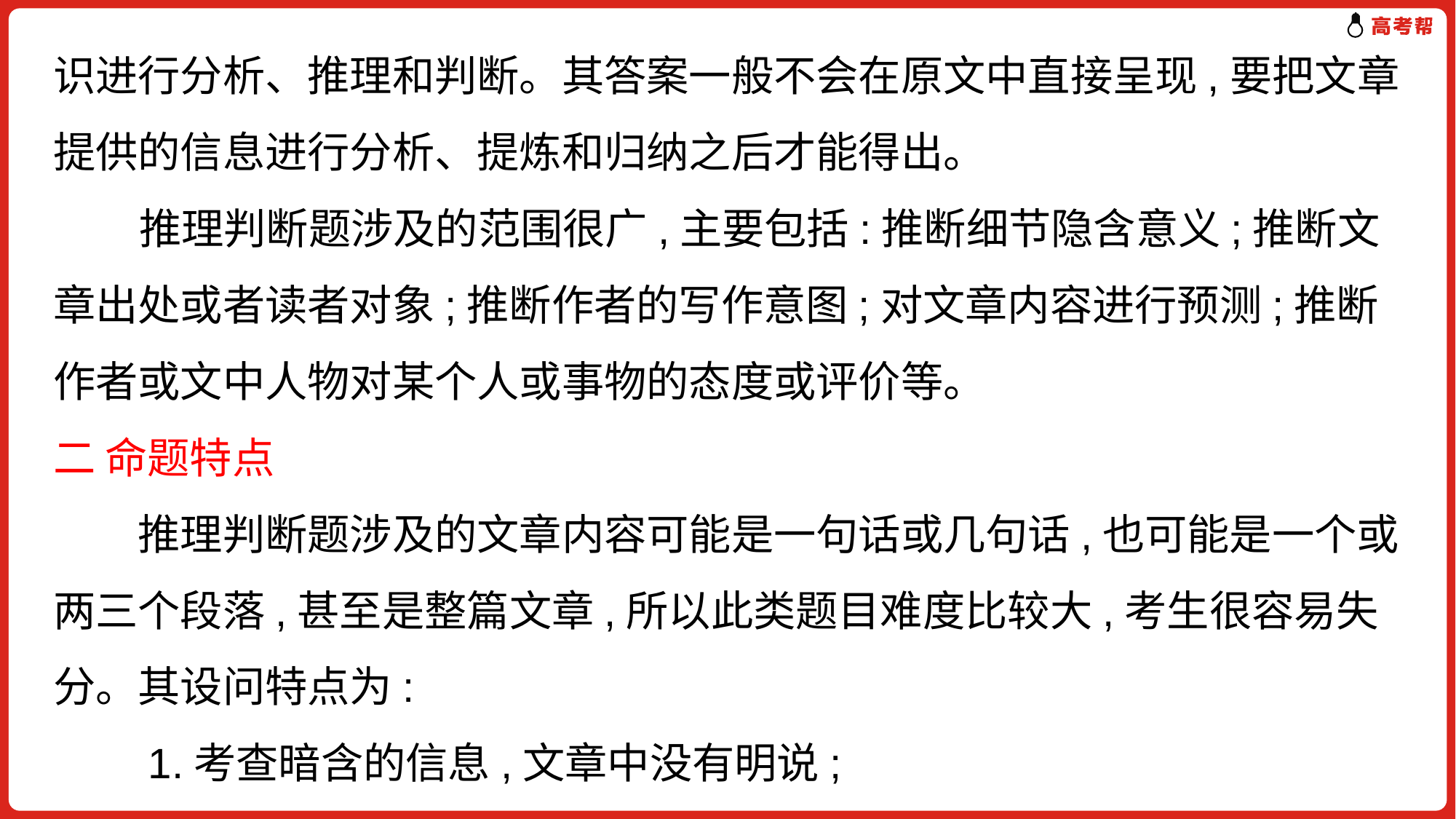

识进行分析、推理和判断。其答案一般不会在原文中直接呈现,要把文章提供的信息进行分析、提炼和归纳之后才能得出。
        推理判断题涉及的范围很广,主要包括:推断细节隐含意义;推断文章出处或者读者对象;推断作者的写作意图;对文章内容进行预测;推断作者或文中人物对某个人或事物的态度或评价等。
二 命题特点
　　推理判断题涉及的文章内容可能是一句话或几句话,也可能是一个或两三个段落,甚至是整篇文章,所以此类题目难度比较大,考生很容易失分。其设问特点为:
　　1.考查暗含的信息,文章中没有明说;